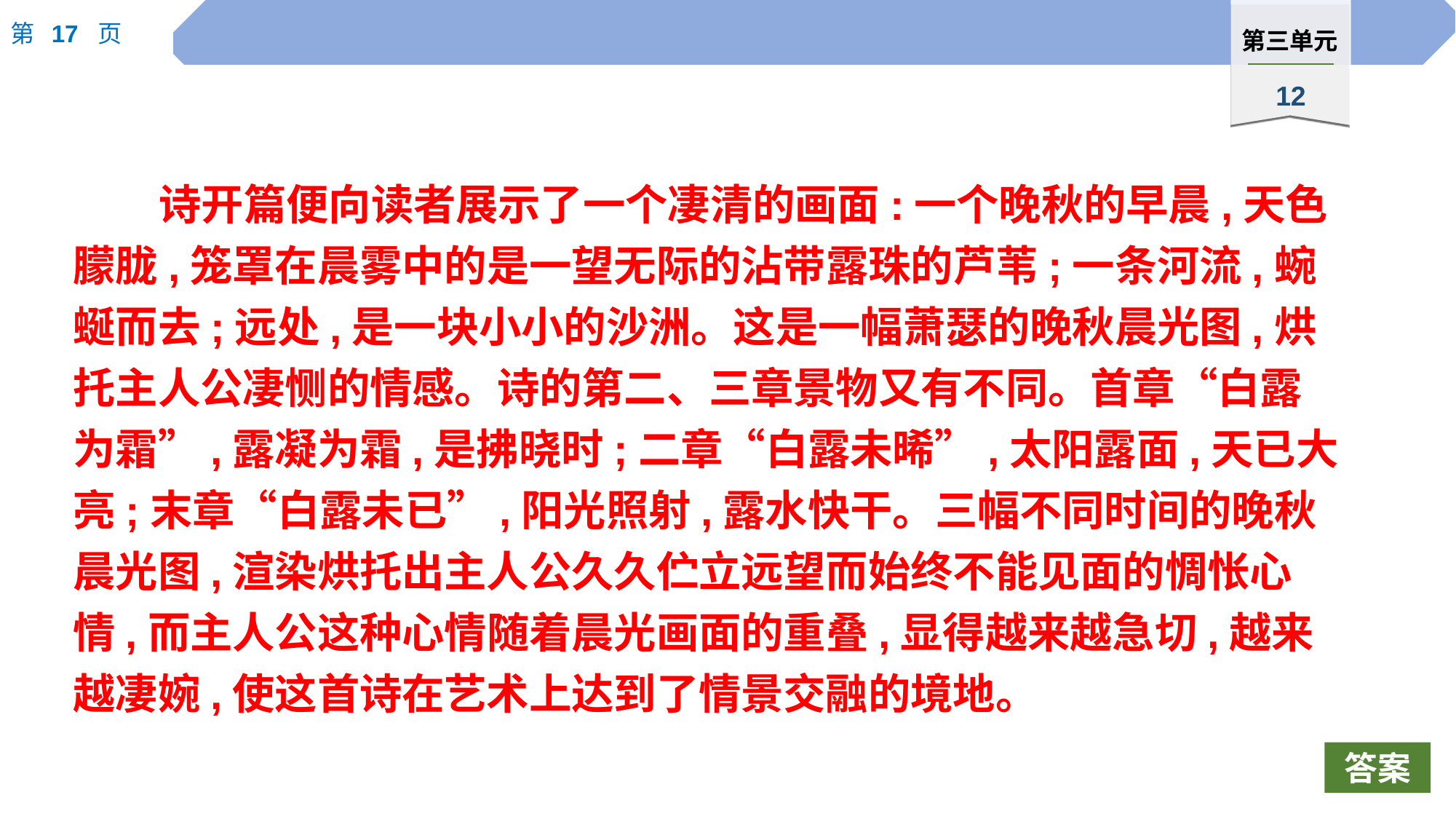

诗开篇便向读者展示了一个凄清的画面:一个晚秋的早晨,天色朦胧,笼罩在晨雾中的是一望无际的沾带露珠的芦苇;一条河流,蜿蜒而去;远处,是一块小小的沙洲。这是一幅萧瑟的晚秋晨光图,烘托主人公凄恻的情感。诗的第二、三章景物又有不同。首章“白露为霜”,露凝为霜,是拂晓时;二章“白露未晞”,太阳露面,天已大亮;末章“白露未已”,阳光照射,露水快干。三幅不同时间的晚秋晨光图,渲染烘托出主人公久久伫立远望而始终不能见面的惆怅心情,而主人公这种心情随着晨光画面的重叠,显得越来越急切,越来越凄婉,使这首诗在艺术上达到了情景交融的境地。

答案